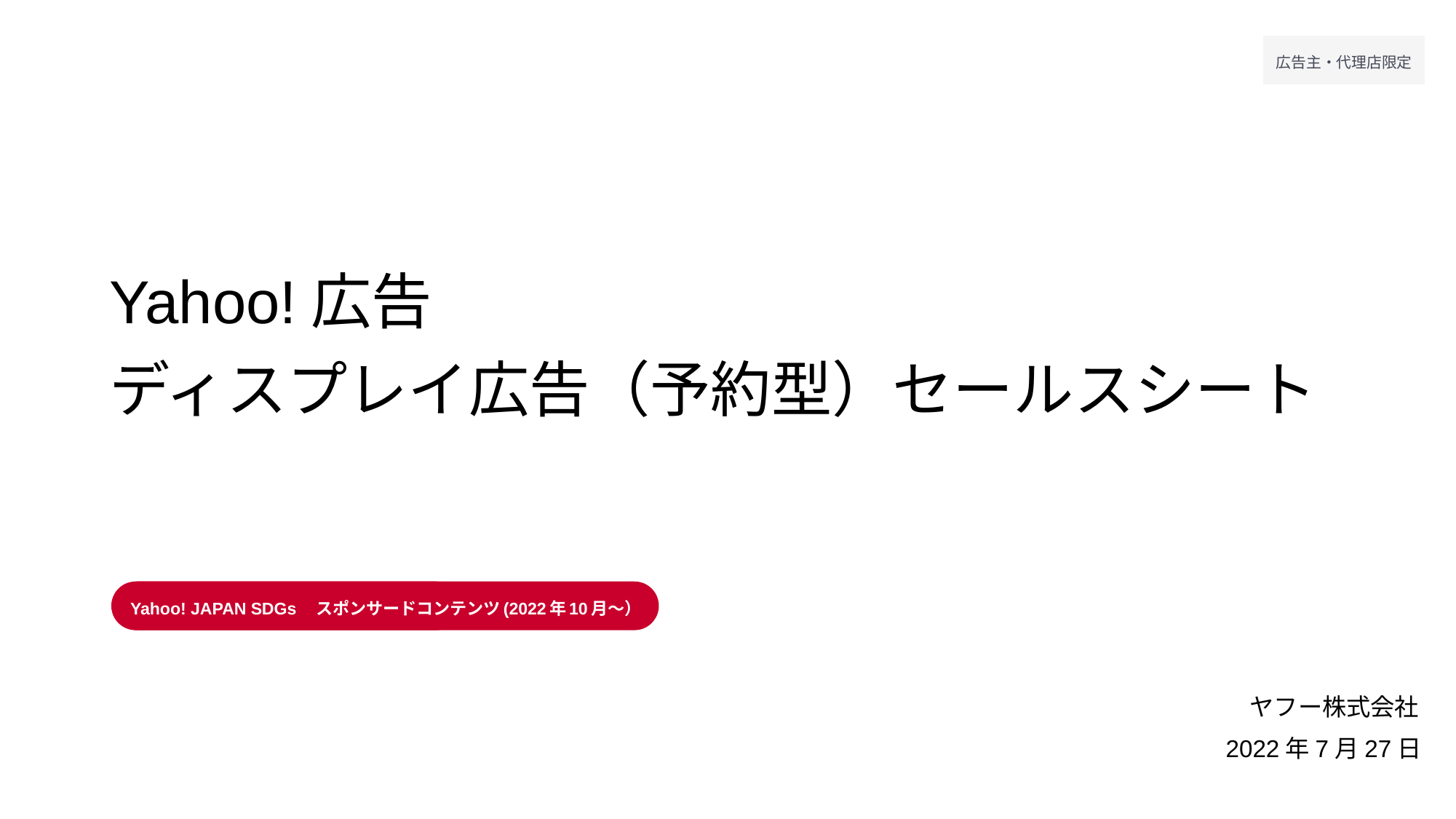

# Yahoo!広告 ディスプレイ広告（予約型）セールスシート

Yahoo! JAPAN SDGs　スポンサードコンテンツ(2022年10月～）
2022年7月27日